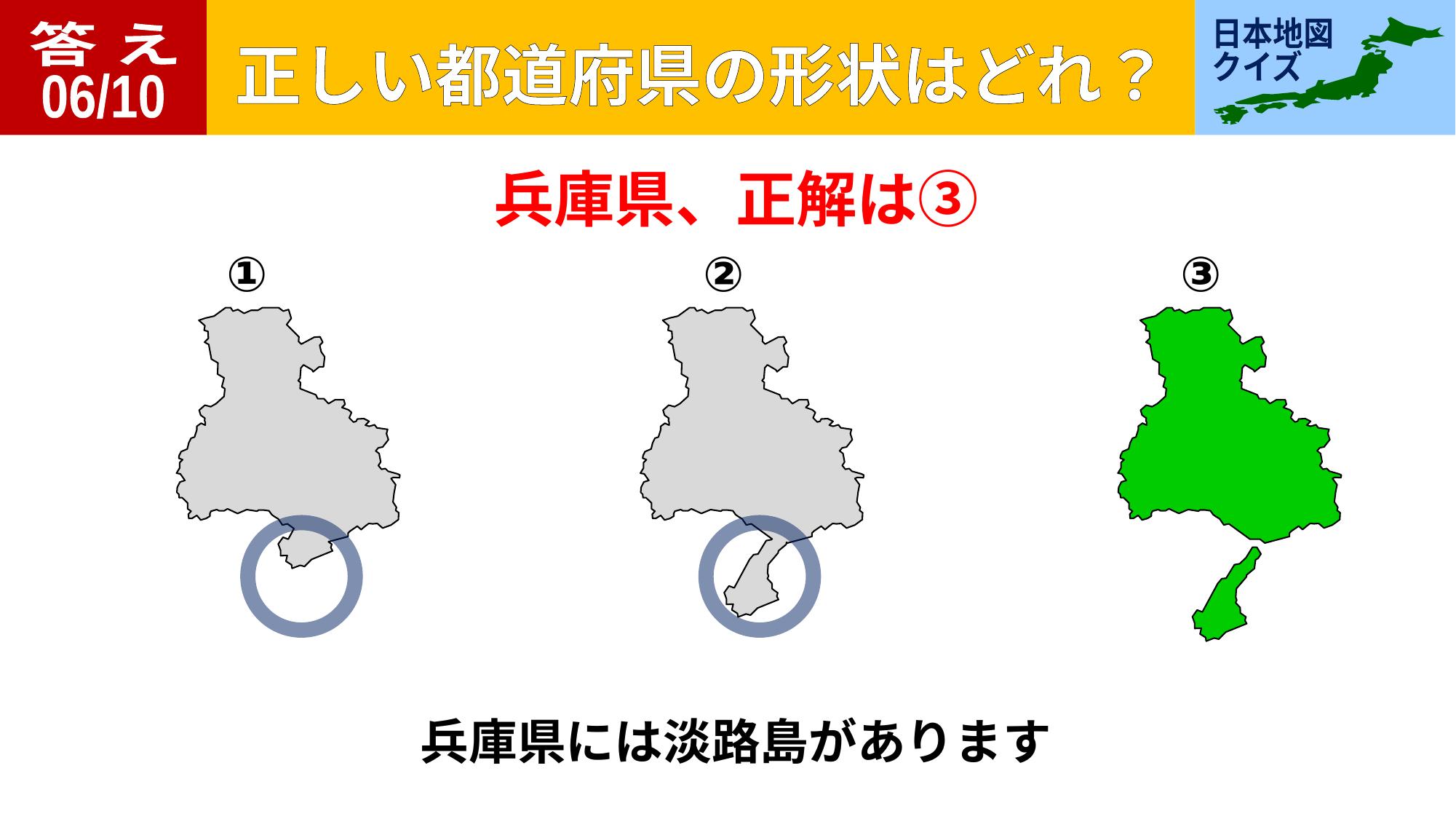

答 え
06/10
兵庫県、正解は③
①
②
③

兵庫県には淡路島があります